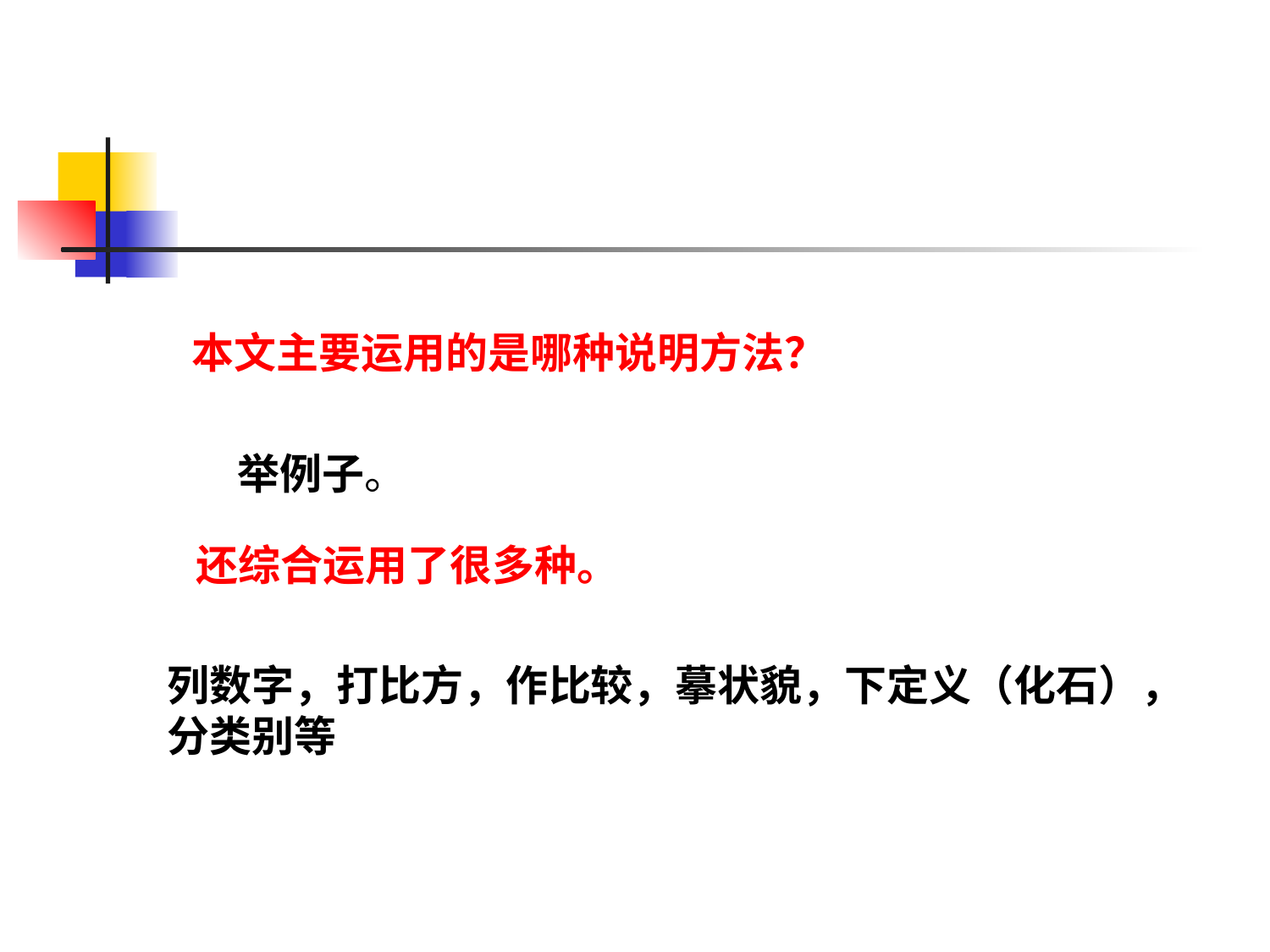

本文主要运用的是哪种说明方法？
举例子。
还综合运用了很多种。
列数字，打比方，作比较，摹状貌，下定义（化石），分类别等